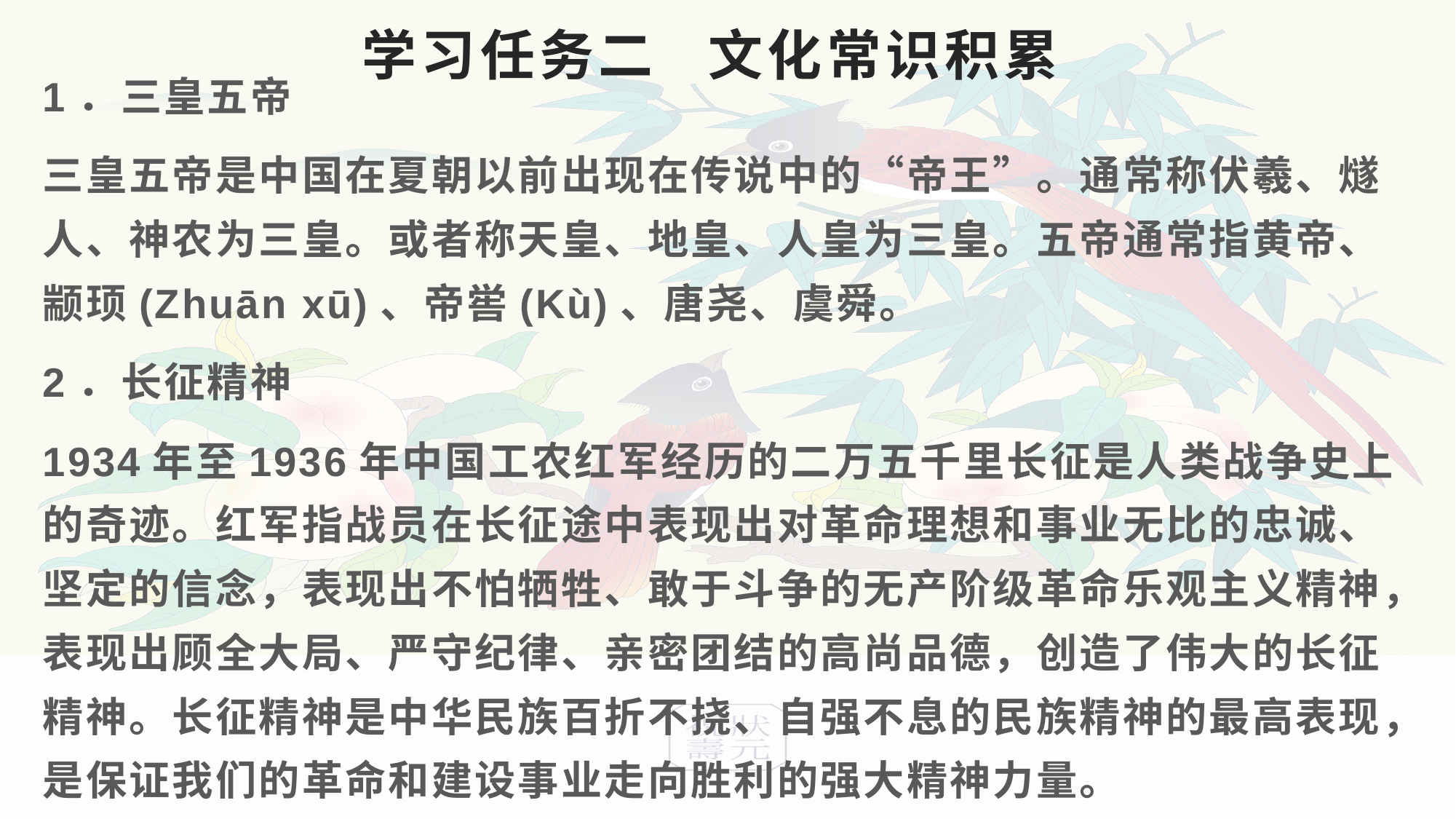

# 学习任务二   文化常识积累
1．三皇五帝
三皇五帝是中国在夏朝以前出现在传说中的“帝王”。通常称伏羲、燧人、神农为三皇。或者称天皇、地皇、人皇为三皇。五帝通常指黄帝、颛顼(Zhuān xū)、帝喾(Kù)、唐尧、虞舜。
2．长征精神
1934年至1936年中国工农红军经历的二万五千里长征是人类战争史上的奇迹。红军指战员在长征途中表现出对革命理想和事业无比的忠诚、坚定的信念，表现出不怕牺牲、敢于斗争的无产阶级革命乐观主义精神，表现出顾全大局、严守纪律、亲密团结的高尚品德，创造了伟大的长征精神。长征精神是中华民族百折不挠、自强不息的民族精神的最高表现，是保证我们的革命和建设事业走向胜利的强大精神力量。